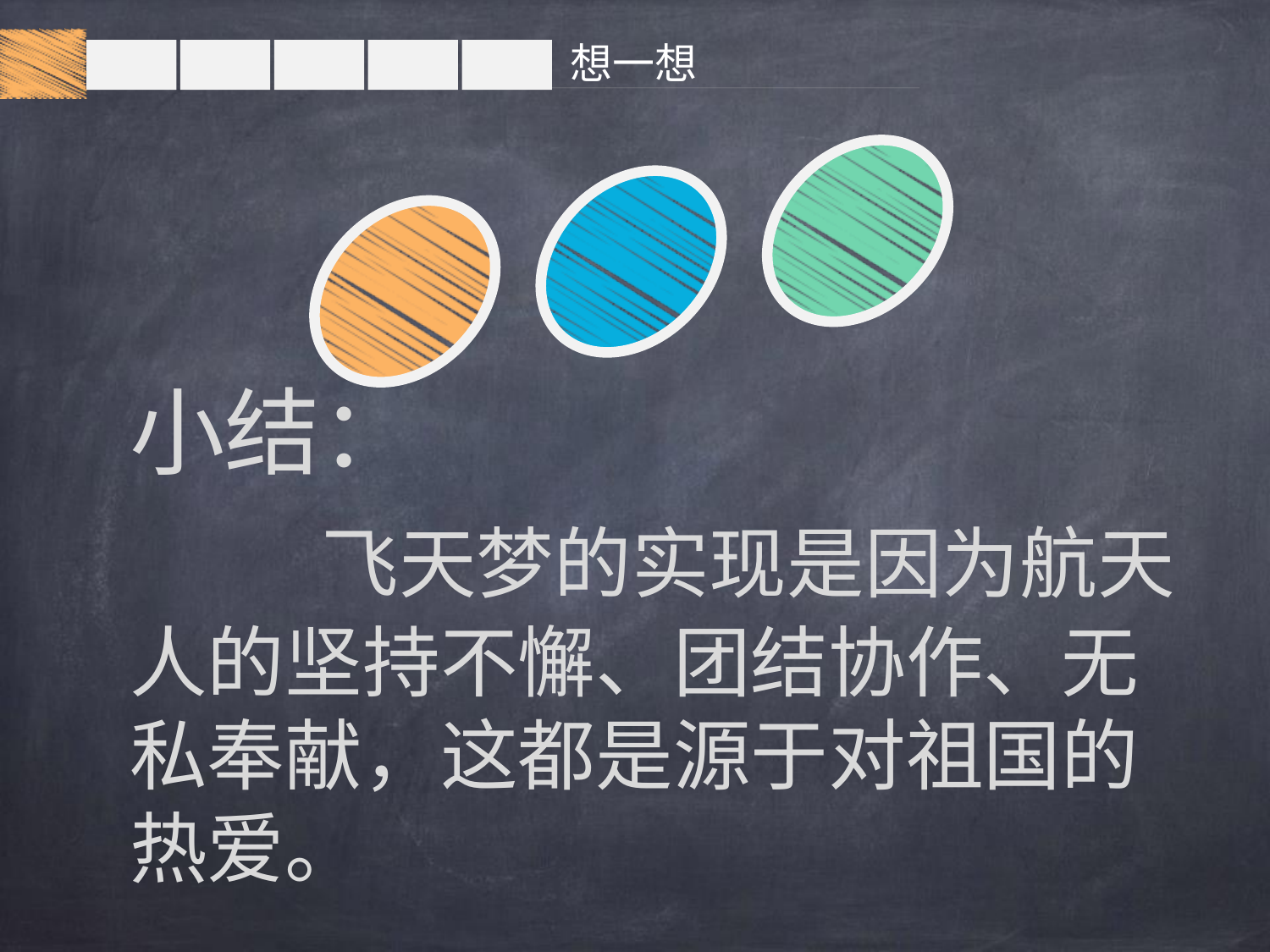

想一想

小结：
       飞天梦的实现是因为航天人的坚持不懈、团结协作、无私奉献，这都是源于对祖国的热爱。